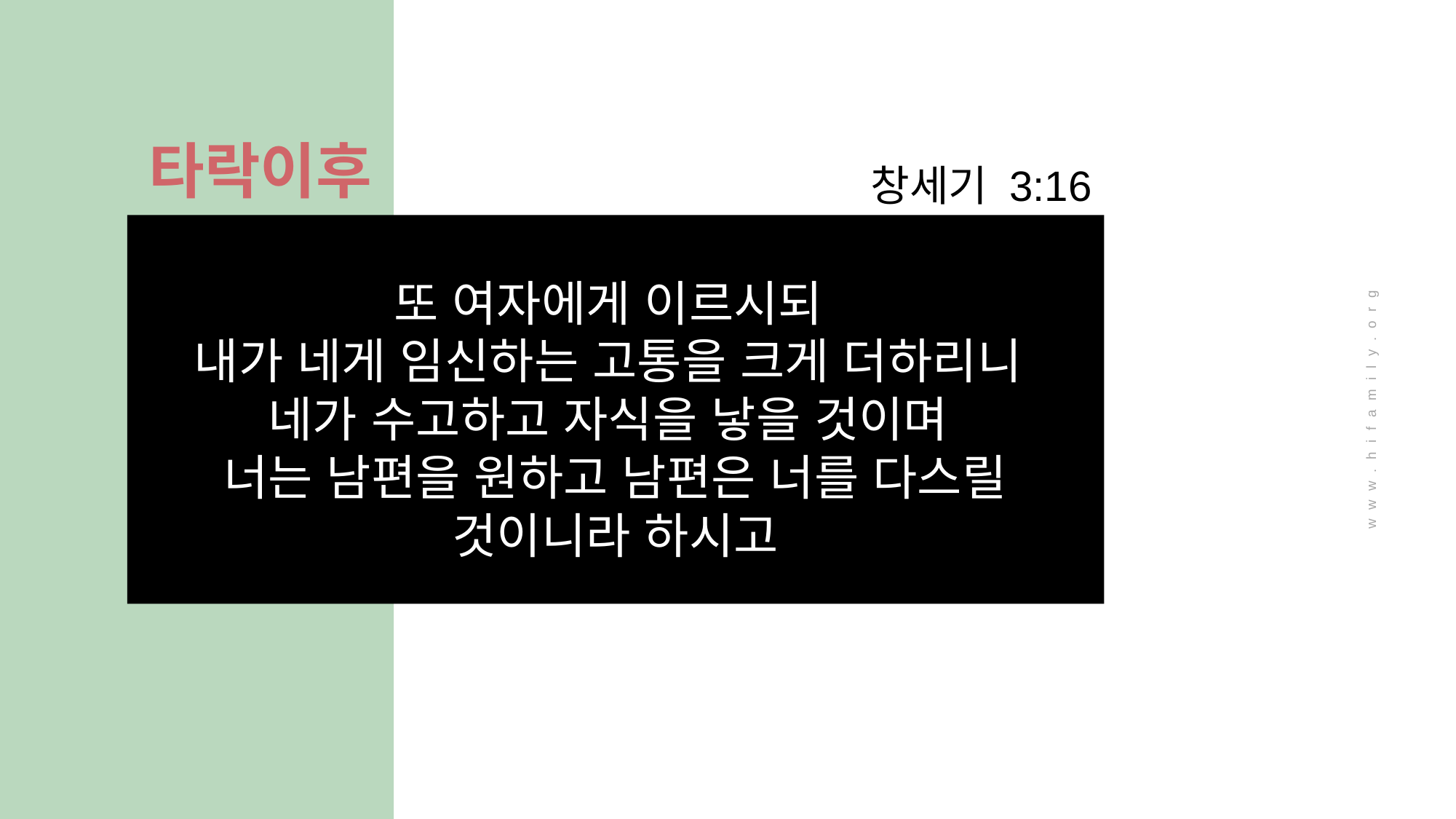

타락이후
창세기 3:16

또 여자에게 이르시되
내가 네게 임신하는 고통을 크게 더하리니
네가 수고하고 자식을 낳을 것이며
너는 남편을 원하고 남편은 너를 다스릴 것이니라 하시고
www.hifamily.org